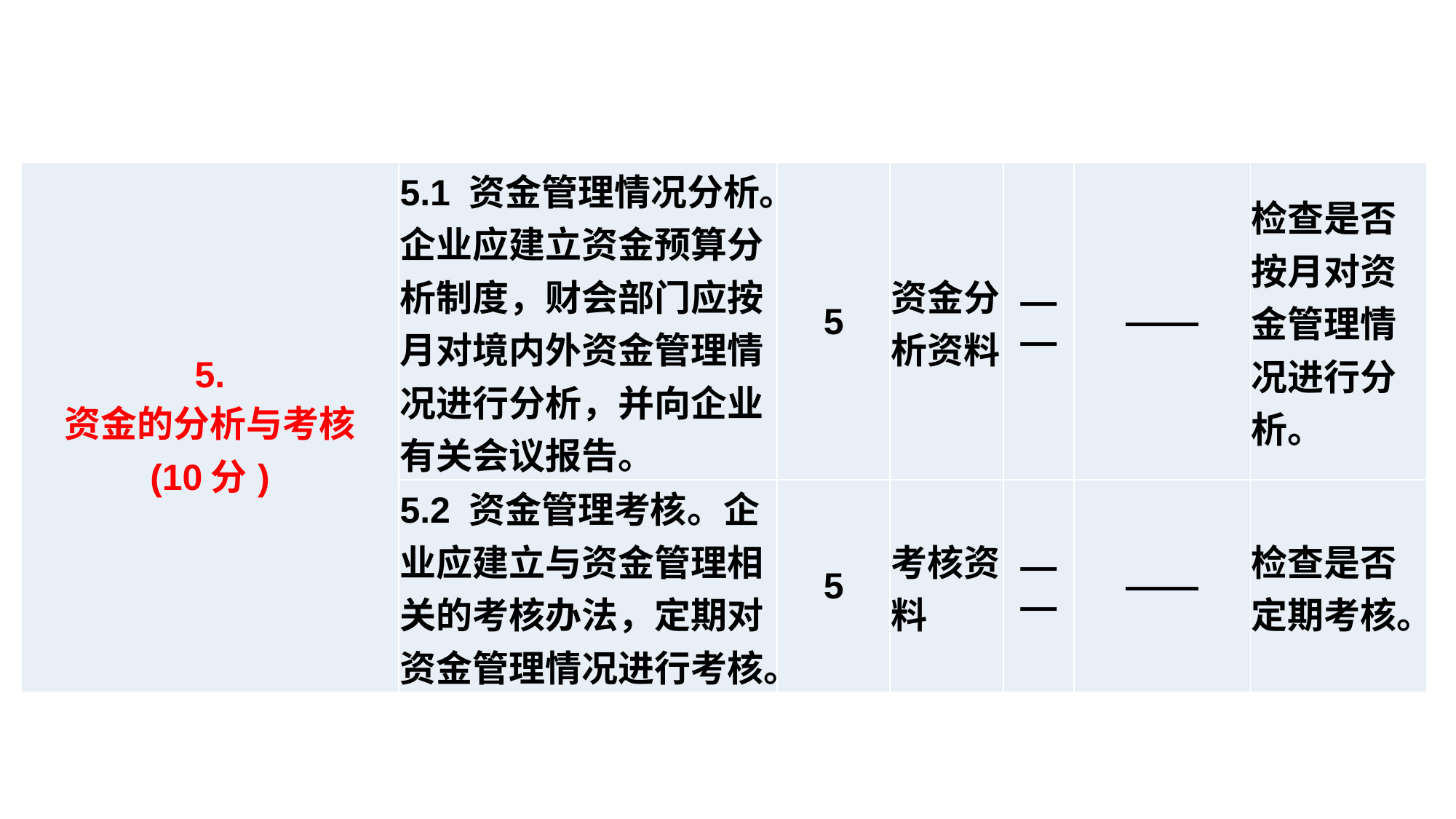

| 5. 资金的分析与考核 (10分) | 5.1 资金管理情况分析。企业应建立资金预算分析制度，财会部门应按月对境内外资金管理情况进行分析，并向企业有关会议报告。 | 5 | 资金分析资料 | —— | —— | 检查是否按月对资金管理情况进行分析。 |
| --- | --- | --- | --- | --- | --- | --- |
|  | 5.2 资金管理考核。企业应建立与资金管理相关的考核办法，定期对资金管理情况进行考核。 | 5 | 考核资料 | —— | —— | 检查是否定期考核。 |